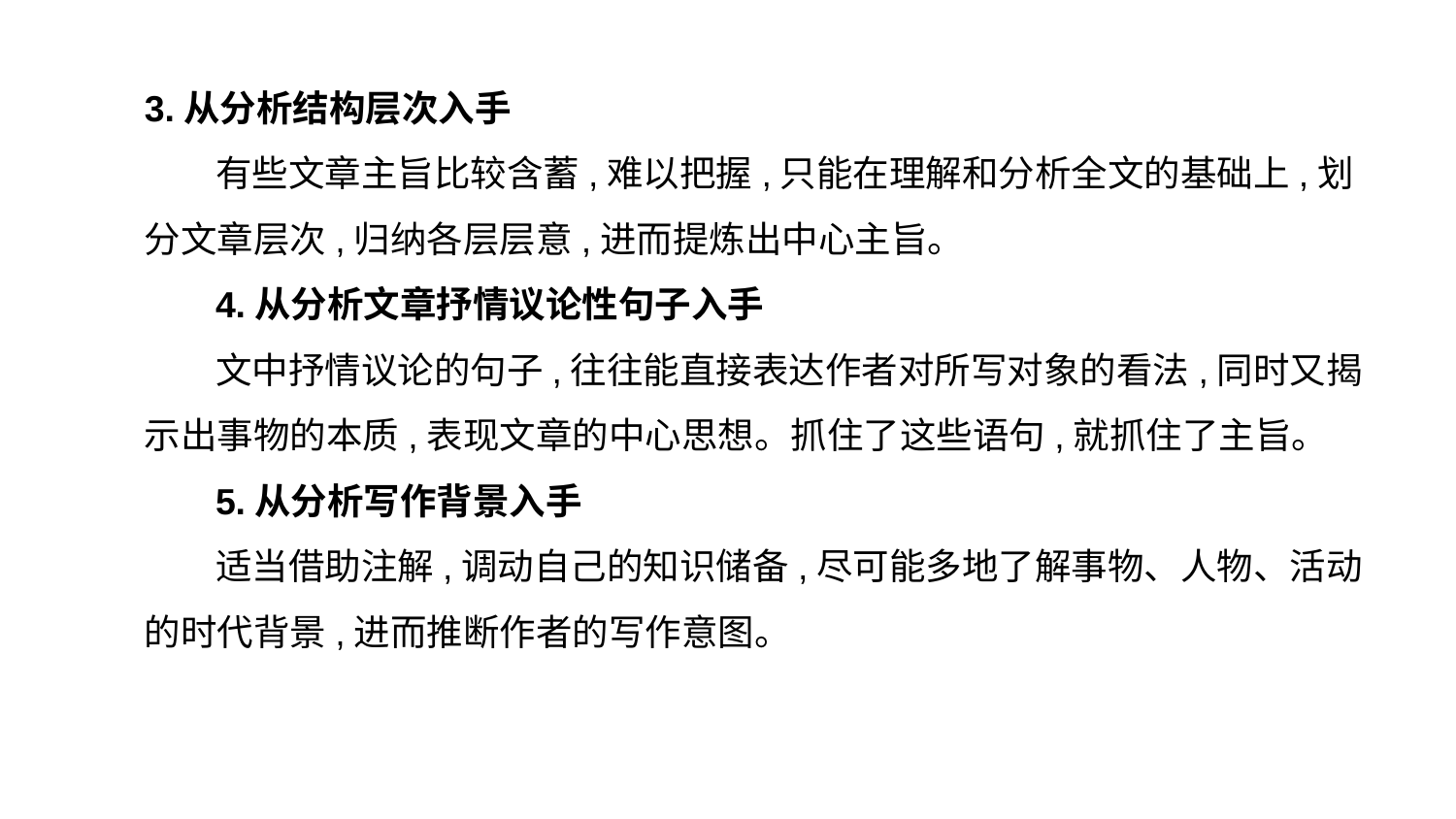

3.从分析结构层次入手
有些文章主旨比较含蓄,难以把握,只能在理解和分析全文的基础上,划分文章层次,归纳各层层意,进而提炼出中心主旨。
4.从分析文章抒情议论性句子入手
文中抒情议论的句子,往往能直接表达作者对所写对象的看法,同时又揭示出事物的本质,表现文章的中心思想。抓住了这些语句,就抓住了主旨。
5.从分析写作背景入手
适当借助注解,调动自己的知识储备,尽可能多地了解事物、人物、活动的时代背景,进而推断作者的写作意图。